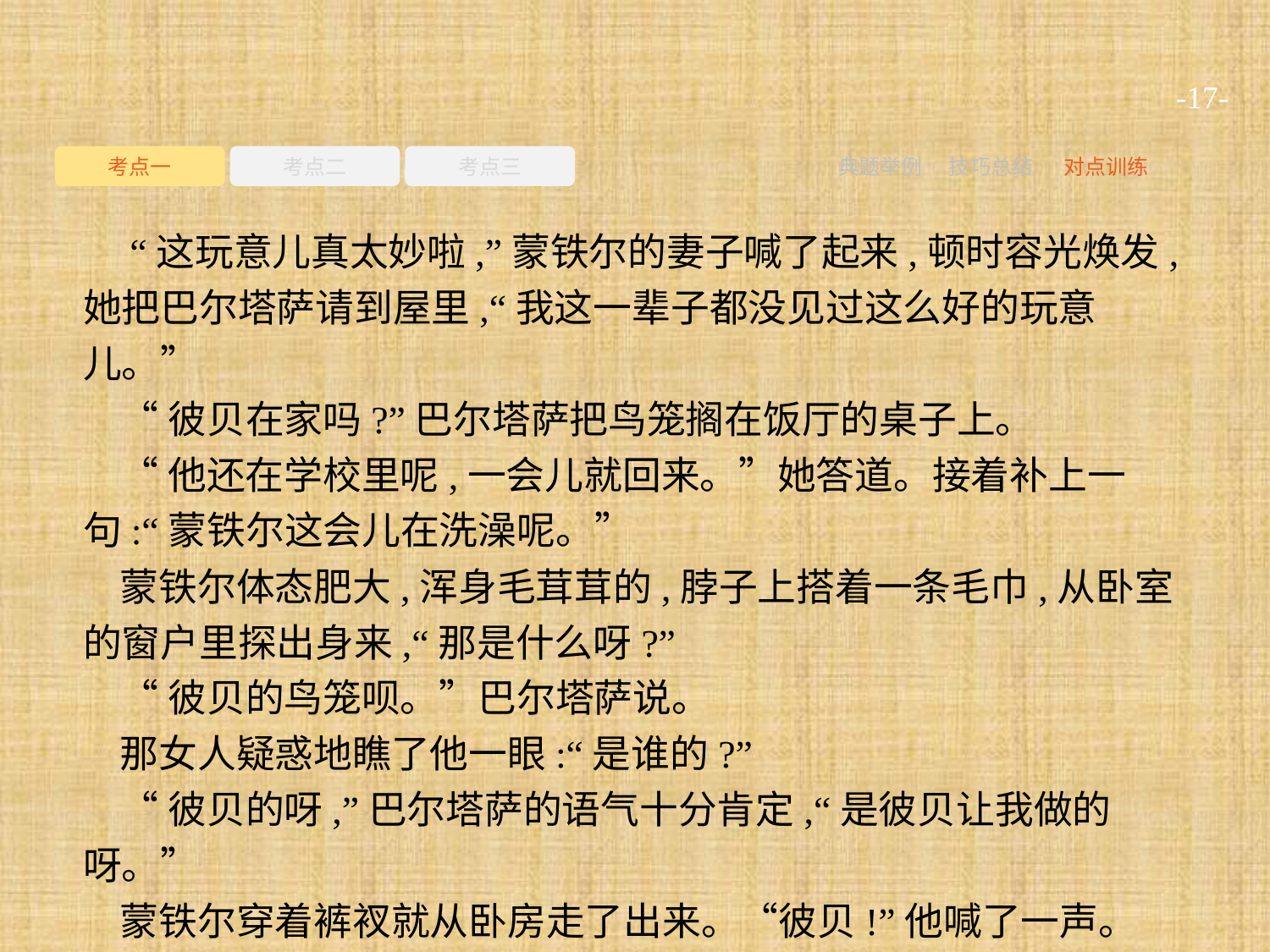

-17-
考点一
考点二
考点三
典题举例
技巧总结
对点训练
 “这玩意儿真太妙啦,”蒙铁尔的妻子喊了起来,顿时容光焕发,她把巴尔塔萨请到屋里,“我这一辈子都没见过这么好的玩意儿。”
“彼贝在家吗?”巴尔塔萨把鸟笼搁在饭厅的桌子上。
“他还在学校里呢,一会儿就回来。”她答道。接着补上一句:“蒙铁尔这会儿在洗澡呢。”
蒙铁尔体态肥大,浑身毛茸茸的,脖子上搭着一条毛巾,从卧室的窗户里探出身来,“那是什么呀?”
“彼贝的鸟笼呗。”巴尔塔萨说。
那女人疑惑地瞧了他一眼:“是谁的?”
“彼贝的呀,”巴尔塔萨的语气十分肯定,“是彼贝让我做的呀。”
蒙铁尔穿着裤衩就从卧房走了出来。“彼贝!”他喊了一声。
“孩子还没有回来呢。”他妻子喃喃地说。